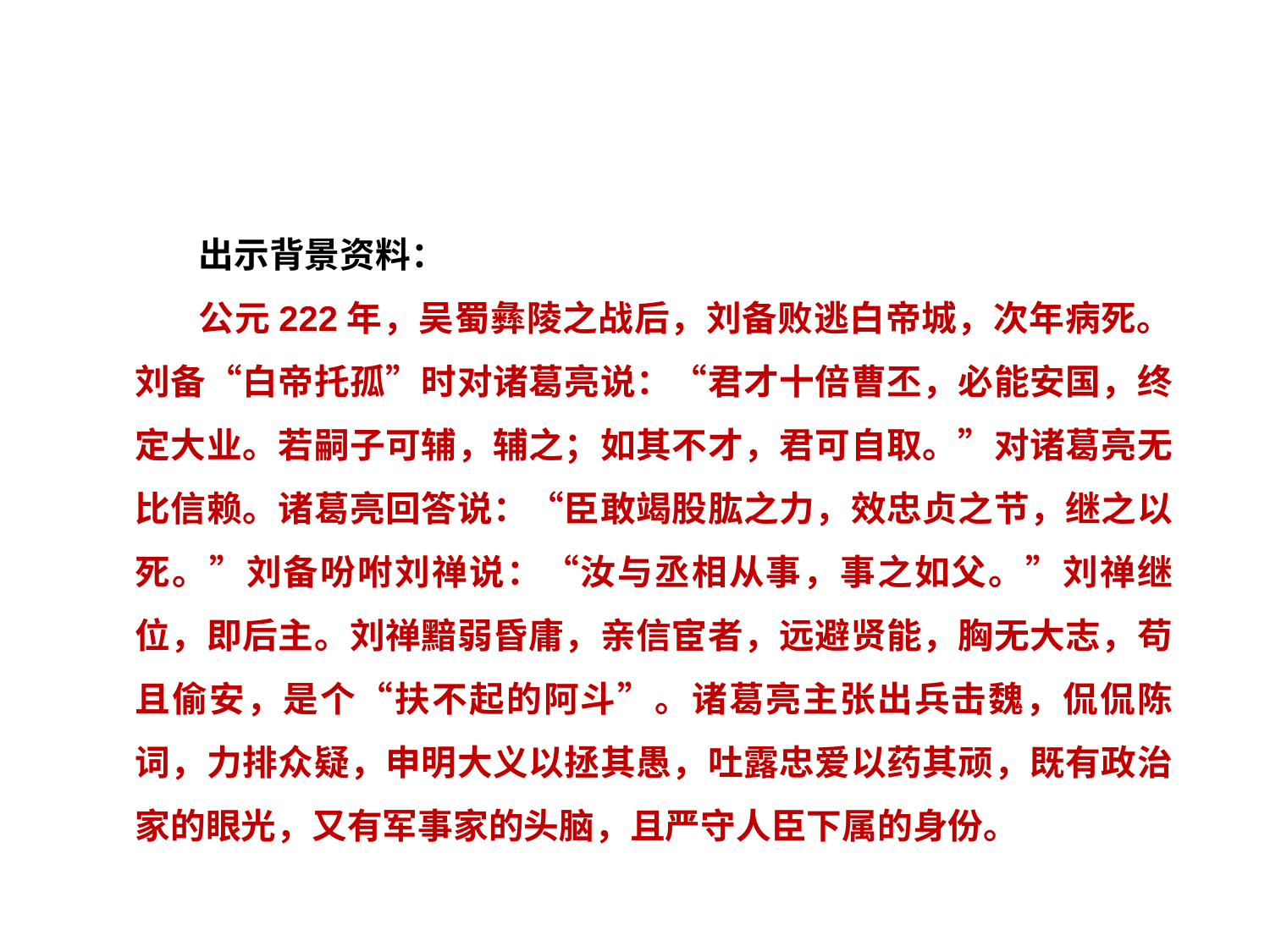

出示背景资料：
公元222年，吴蜀彝陵之战后，刘备败逃白帝城，次年病死。刘备“白帝托孤”时对诸葛亮说：“君才十倍曹丕，必能安国，终定大业。若嗣子可辅，辅之；如其不才，君可自取。”对诸葛亮无比信赖。诸葛亮回答说：“臣敢竭股肱之力，效忠贞之节，继之以死。”刘备吩咐刘禅说：“汝与丞相从事，事之如父。”刘禅继位，即后主。刘禅黯弱昏庸，亲信宦者，远避贤能，胸无大志，苟且偷安，是个“扶不起的阿斗”。诸葛亮主张出兵击魏，侃侃陈词，力排众疑，申明大义以拯其愚，吐露忠爱以药其顽，既有政治家的眼光，又有军事家的头脑，且严守人臣下属的身份。